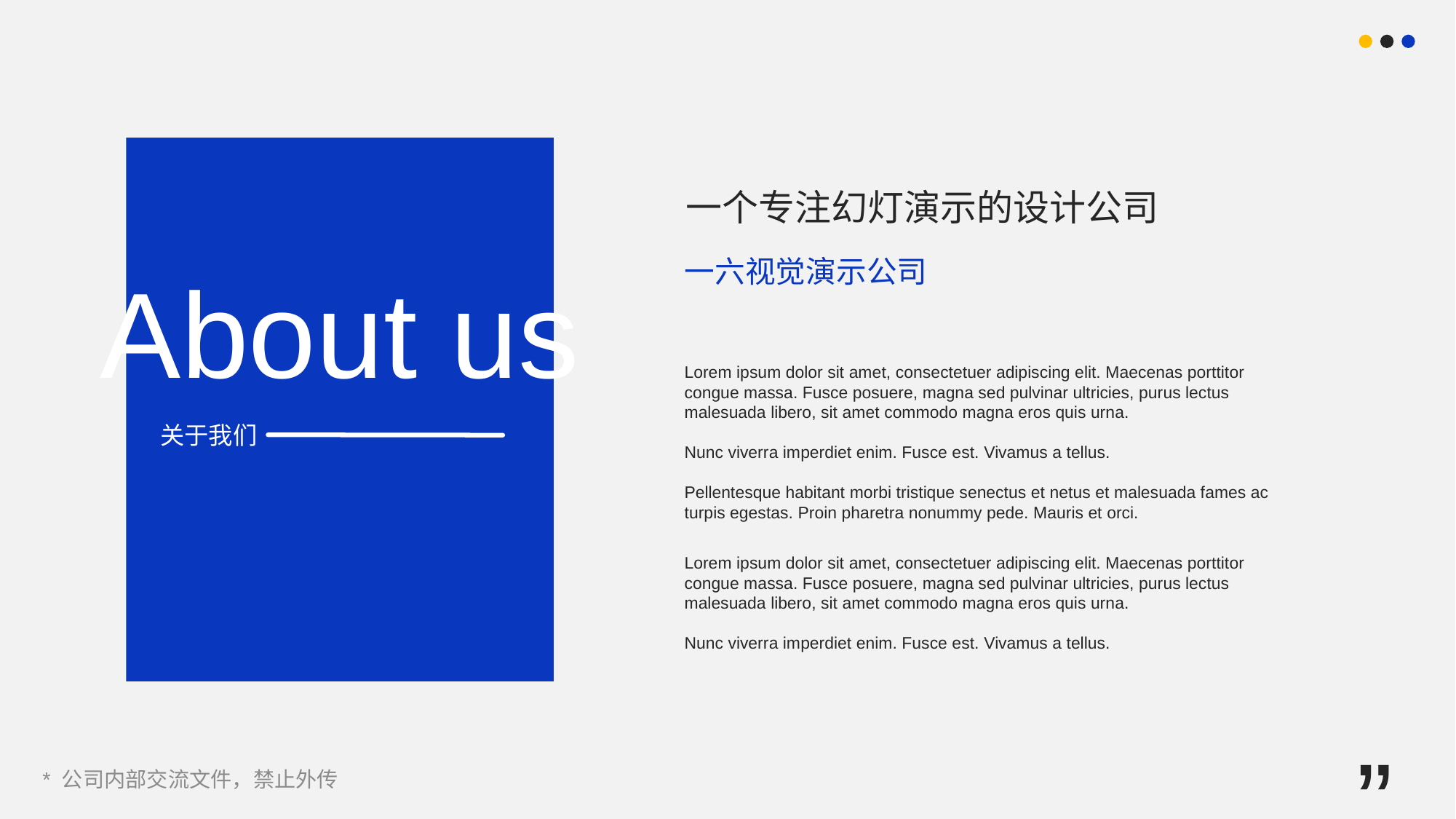

一个专注幻灯演示的设计公司
一六视觉演示公司
About us
Lorem ipsum dolor sit amet, consectetuer adipiscing elit. Maecenas porttitor congue massa. Fusce posuere, magna sed pulvinar ultricies, purus lectus malesuada libero, sit amet commodo magna eros quis urna.

Nunc viverra imperdiet enim. Fusce est. Vivamus a tellus.

Pellentesque habitant morbi tristique senectus et netus et malesuada fames ac turpis egestas. Proin pharetra nonummy pede. Mauris et orci.
关于我们
Lorem ipsum dolor sit amet, consectetuer adipiscing elit. Maecenas porttitor congue massa. Fusce posuere, magna sed pulvinar ultricies, purus lectus malesuada libero, sit amet commodo magna eros quis urna.

Nunc viverra imperdiet enim. Fusce est. Vivamus a tellus.
”
* 公司内部交流文件，禁止外传